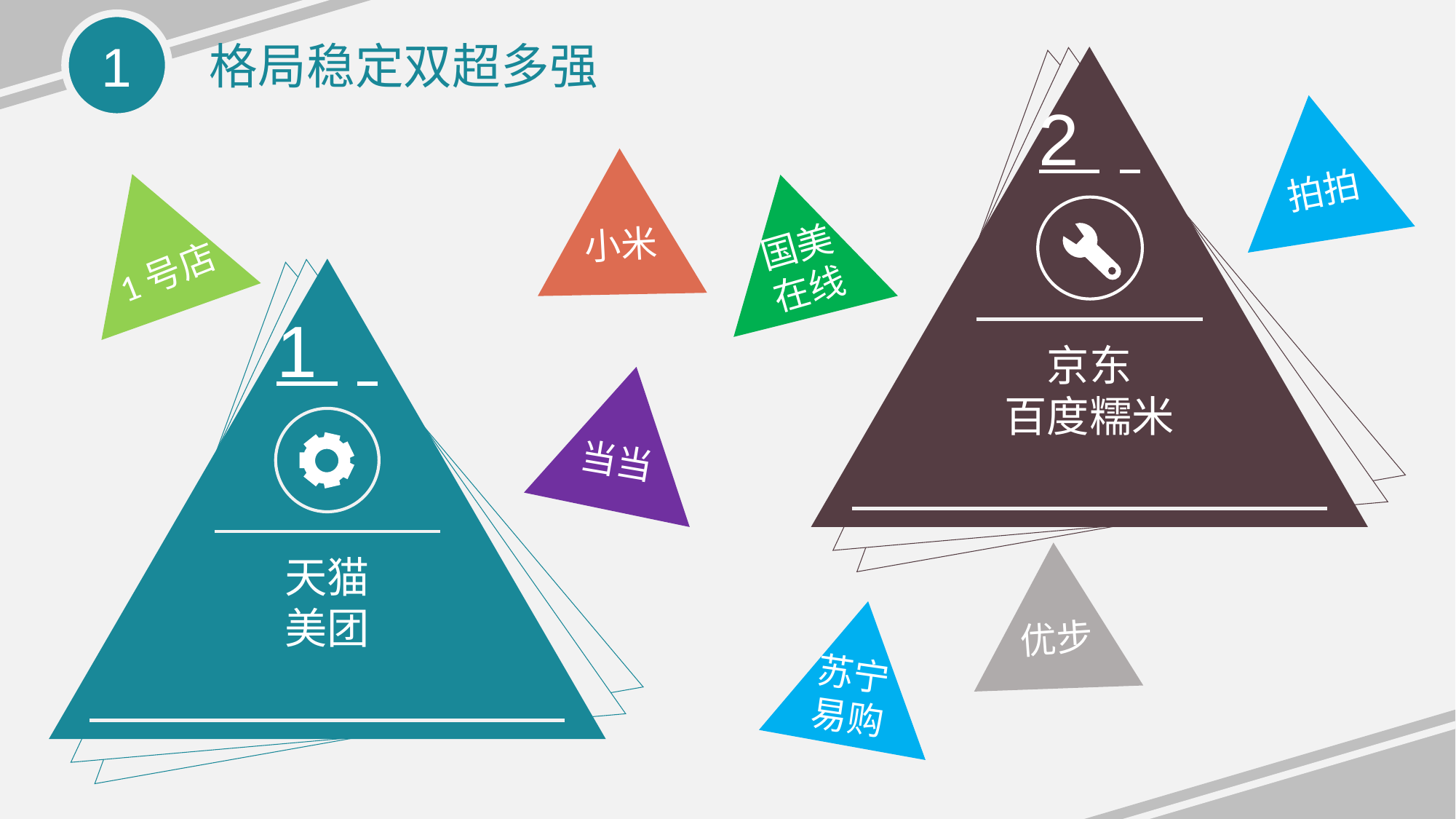

格局稳定双超多强

2

京东
百度糯米

拍拍

小米

1号店

国美
在线

1

天猫
美团

当当

优步

苏宁
易购